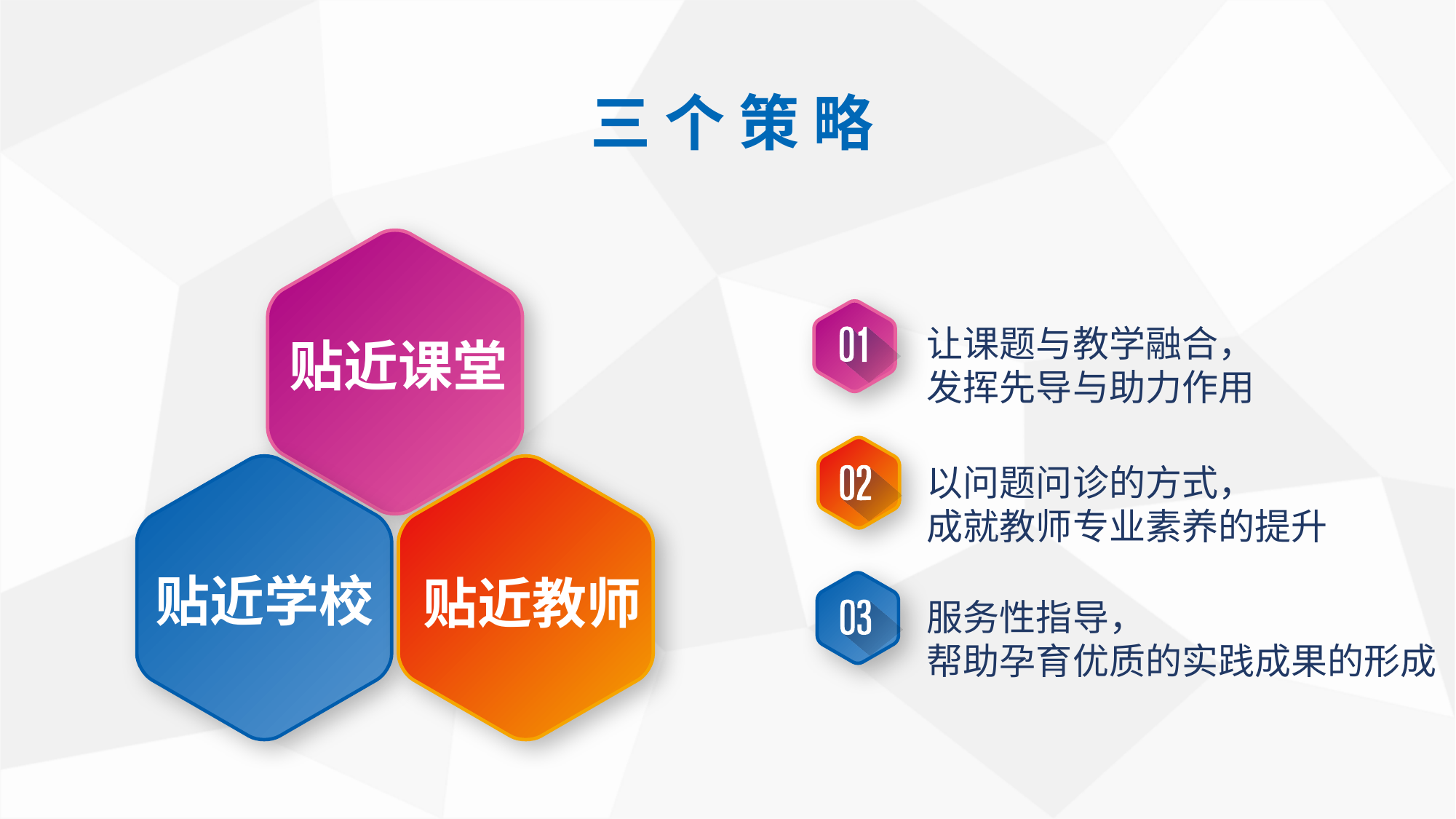

三 个 策 略

让课题与教学融合，发挥先导与助力作用
贴近课堂

以问题问诊的方式，
成就教师专业素养的提升
贴近学校
贴近教师

服务性指导，
帮助孕育优质的实践成果的形成